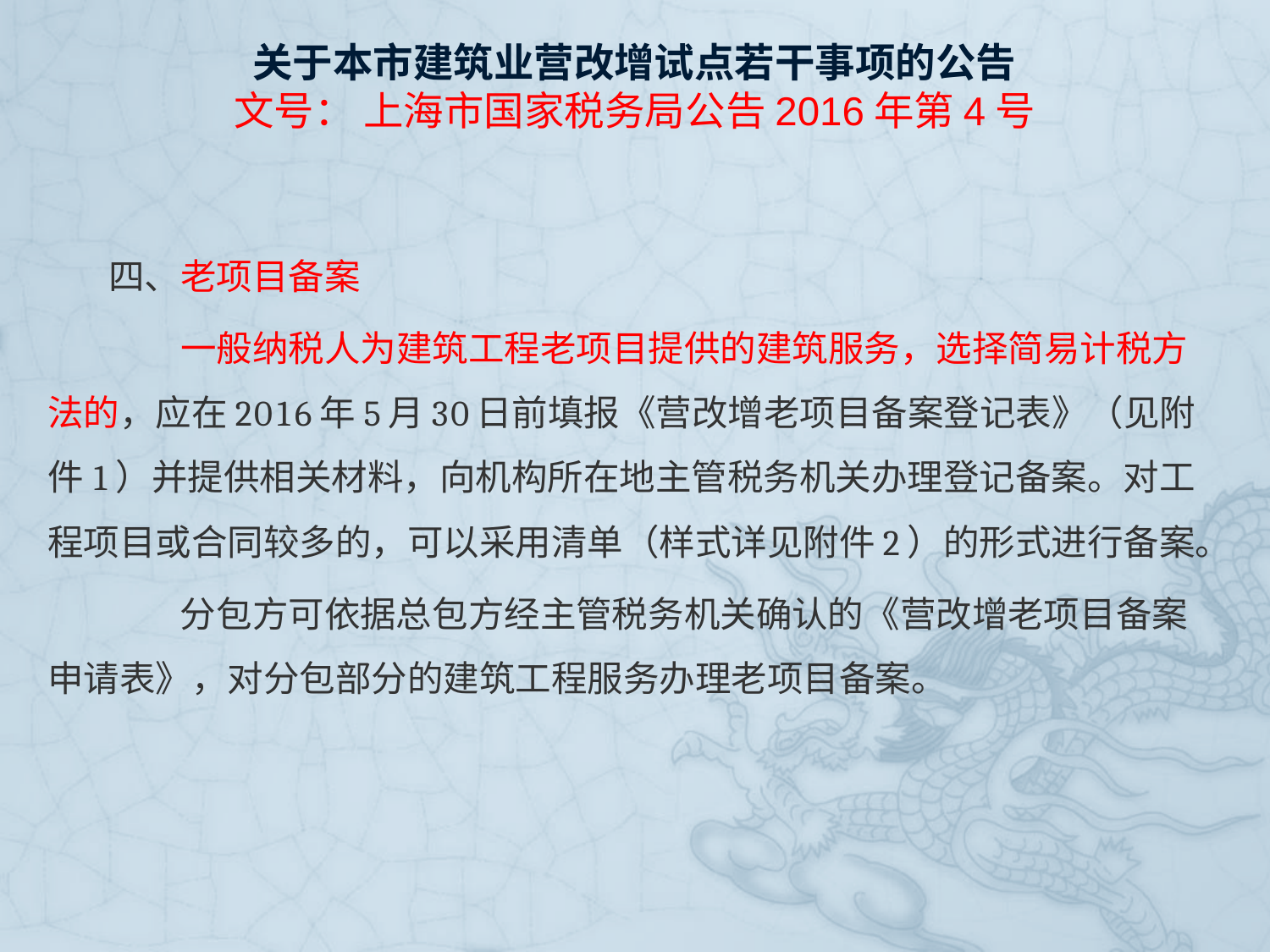

# 关于本市建筑业营改增试点若干事项的公告 文号： 上海市国家税务局公告2016年第4号
四、老项目备案
　　一般纳税人为建筑工程老项目提供的建筑服务，选择简易计税方法的，应在2016年5月30日前填报《营改增老项目备案登记表》（见附件1）并提供相关材料，向机构所在地主管税务机关办理登记备案。对工程项目或合同较多的，可以采用清单（样式详见附件2）的形式进行备案。
　　分包方可依据总包方经主管税务机关确认的《营改增老项目备案申请表》，对分包部分的建筑工程服务办理老项目备案。